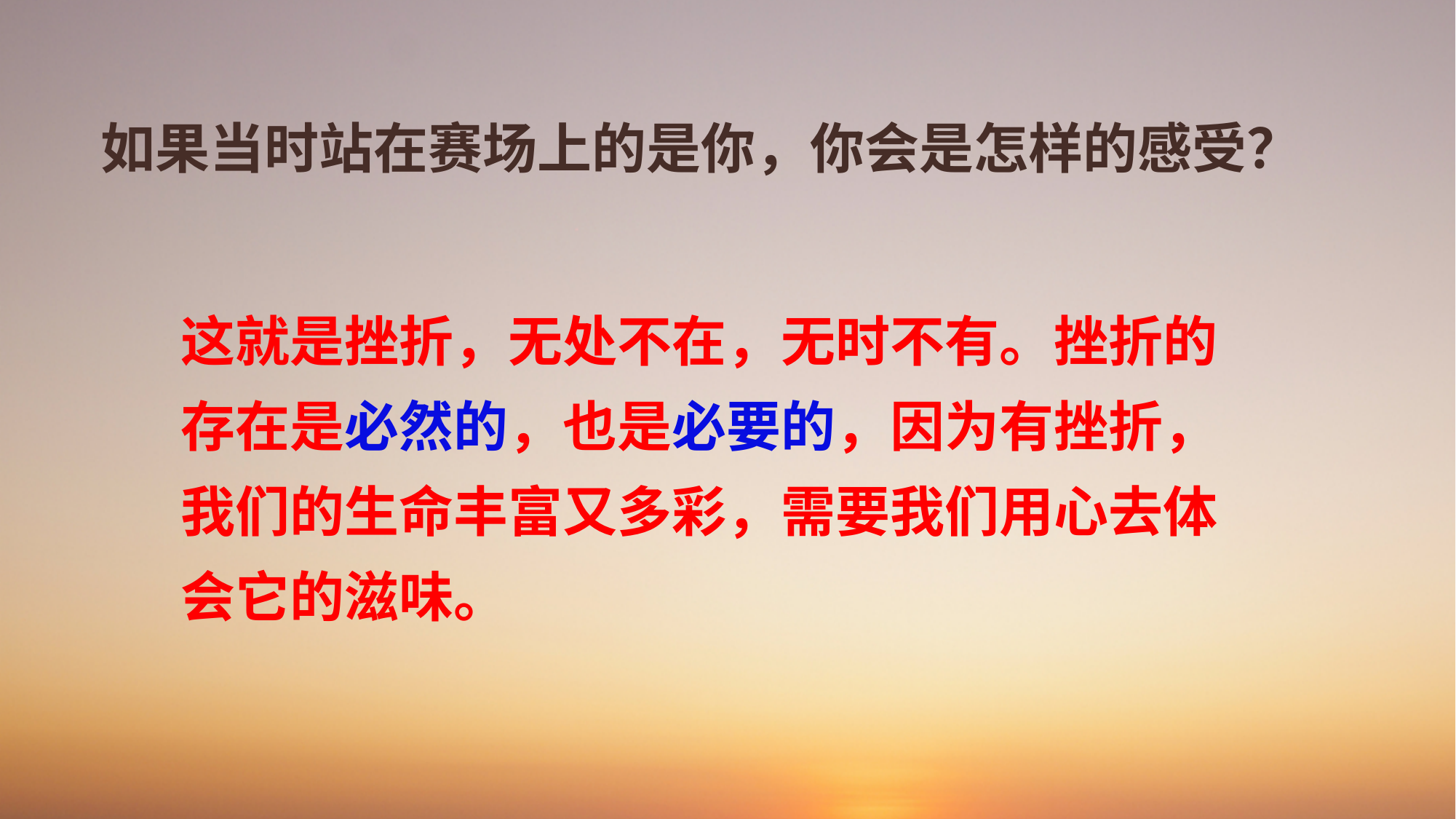

如果当时站在赛场上的是你，你会是怎样的感受？
这就是挫折，无处不在，无时不有。挫折的存在是必然的，也是必要的，因为有挫折，我们的生命丰富又多彩，需要我们用心去体会它的滋味。